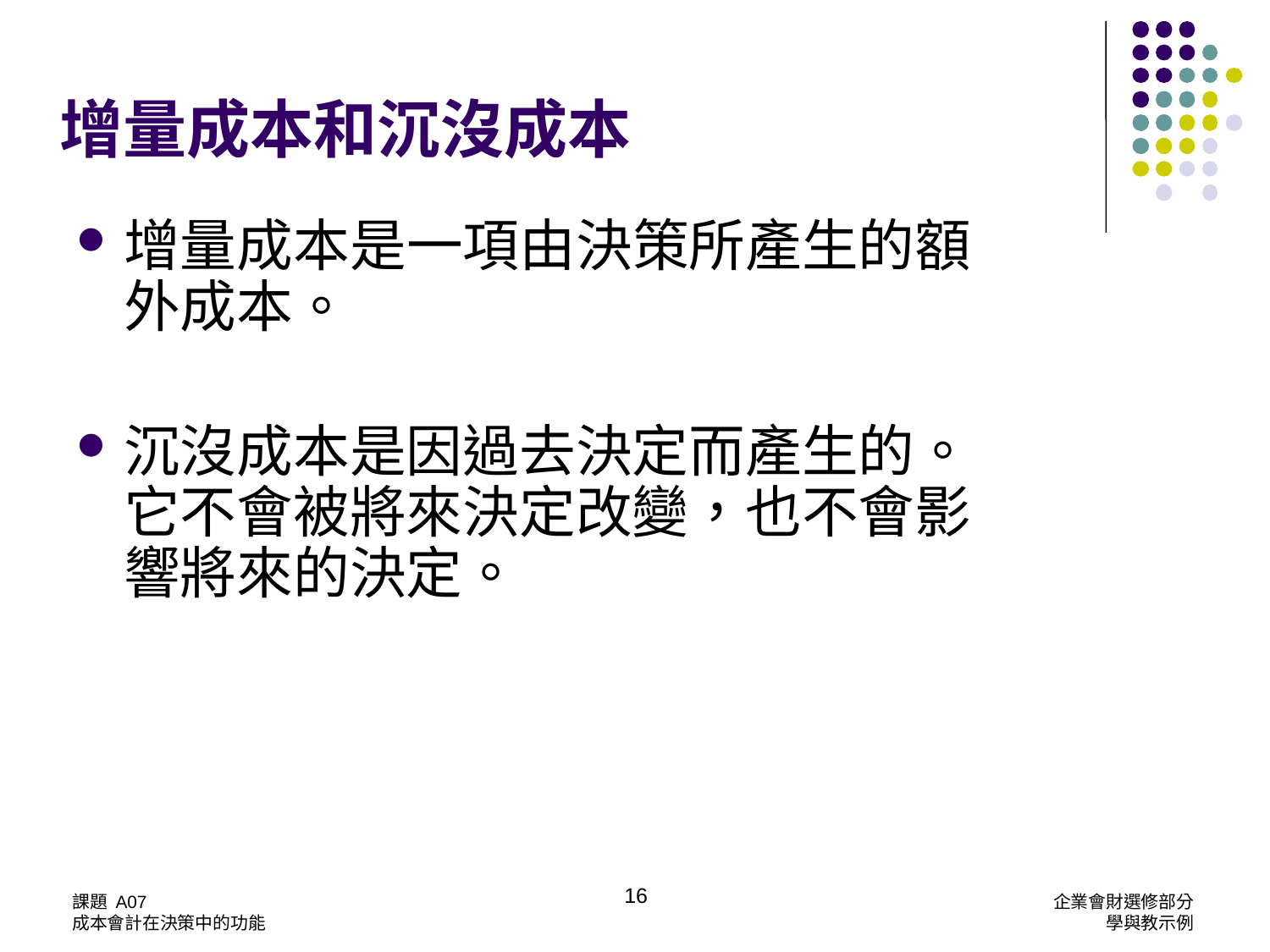

增量成本和沉沒成本
增量成本是一項由決策所產生的額外成本。

沉沒成本是因過去決定而產生的。它不會被將來決定改變，也不會影響將來的決定。

16